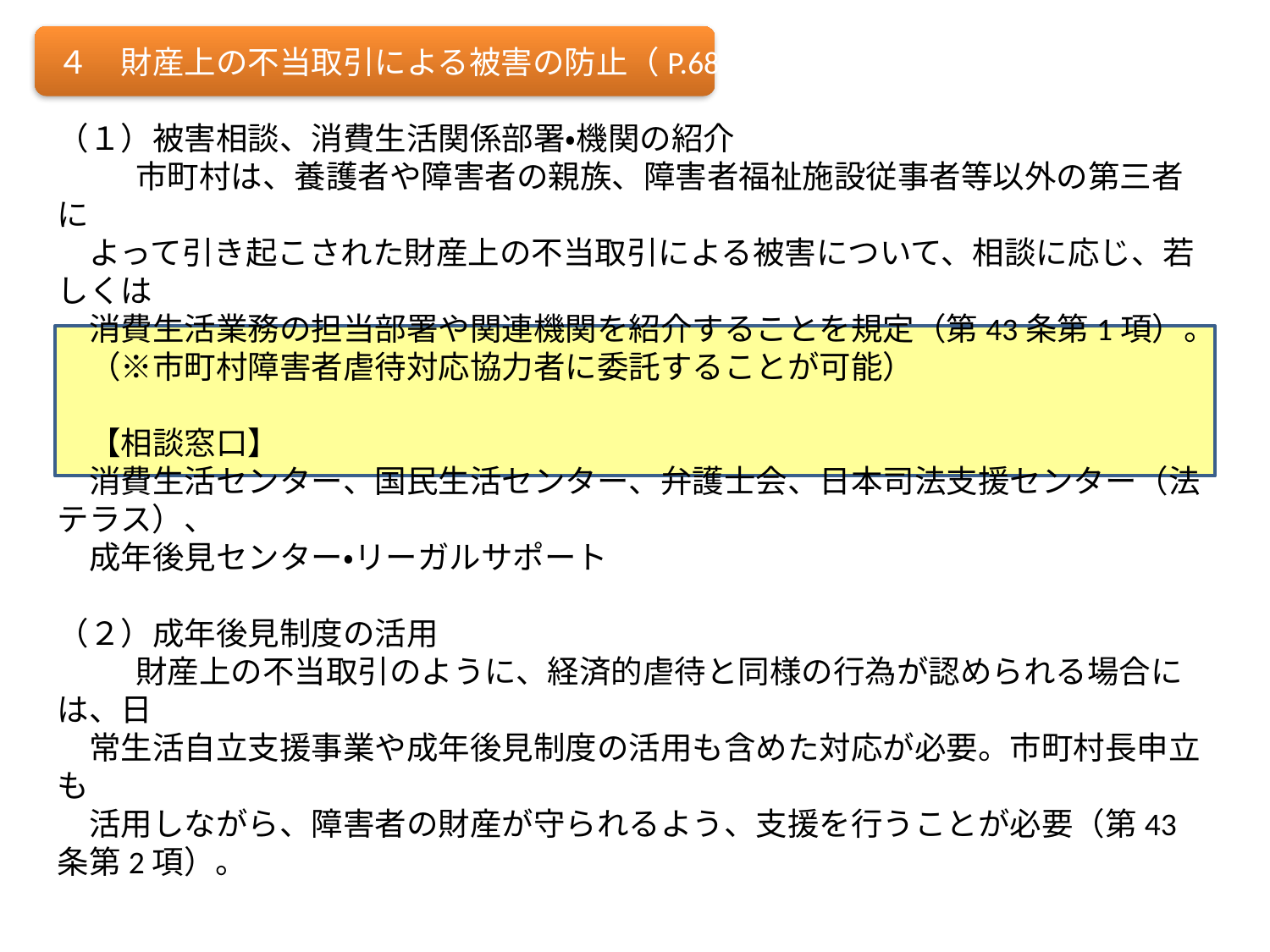

４　財産上の不当取引による被害の防止（P.68）

（１）被害相談、消費生活関係部署・機関の紹介
 　　市町村は、養護者や障害者の親族、障害者福祉施設従事者等以外の第三者に
　よって引き起こされた財産上の不当取引による被害について、相談に応じ、若しくは
　消費生活業務の担当部署や関連機関を紹介することを規定（第43条第1項）。
　（※市町村障害者虐待対応協力者に委託することが可能）

　【相談窓口】
　消費生活センター、国民生活センター、弁護士会、日本司法支援センター（法テラス）、
　成年後見センター・リーガルサポート

（２）成年後見制度の活用
 　　財産上の不当取引のように、経済的虐待と同様の行為が認められる場合には、日
　常生活自立支援事業や成年後見制度の活用も含めた対応が必要。市町村長申立も
　活用しながら、障害者の財産が守られるよう、支援を行うことが必要（第43条第2項）。